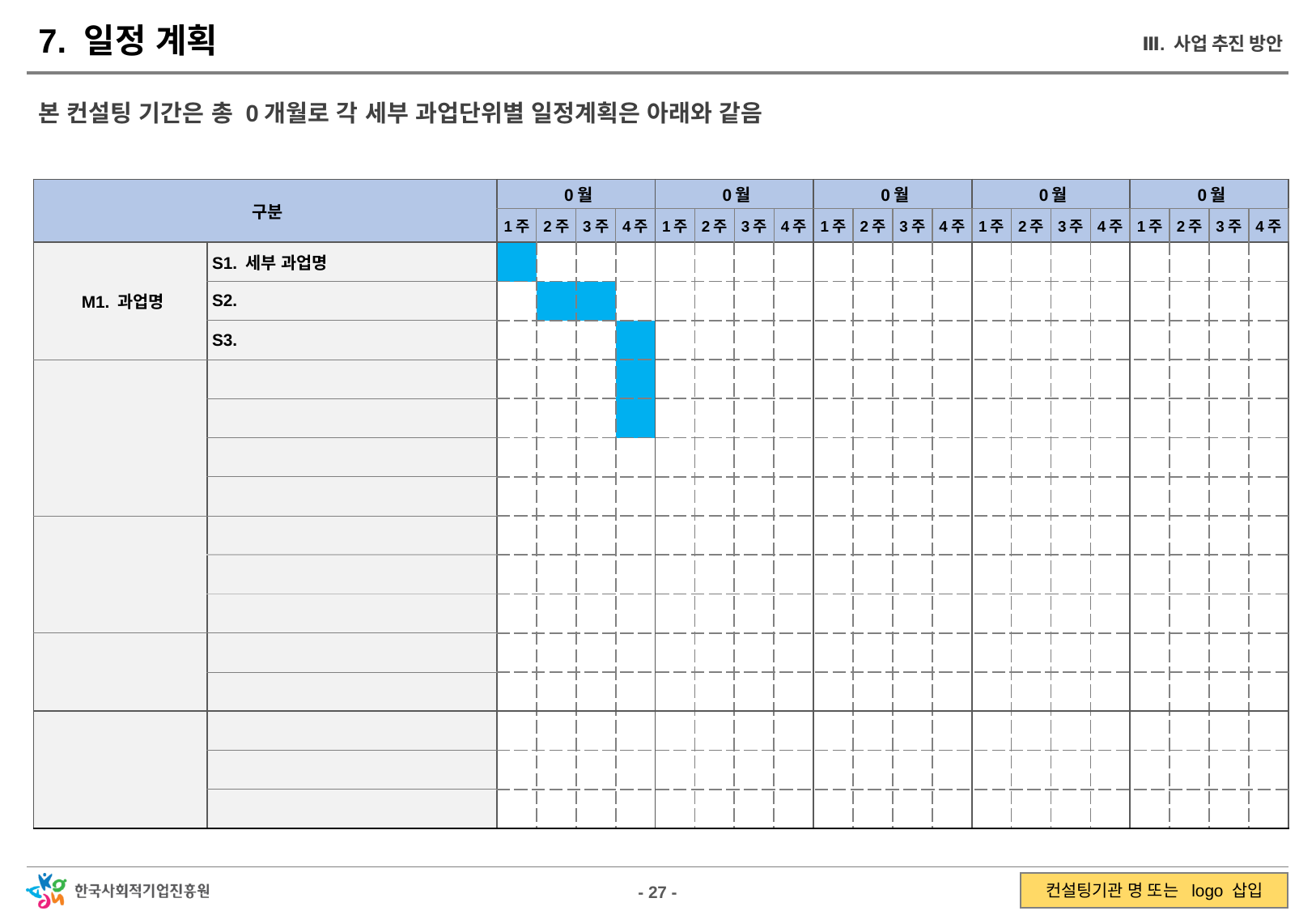

7. 일정 계획
Ⅲ. 사업 추진 방안
본 컨설팅 기간은 총 0개월로 각 세부 과업단위별 일정계획은 아래와 같음
| 구분 |  | 0월 |  |  |  | 0월 |  |  |  | 0월 |  |  |  | 0월 |  |  |  | 0월 |  |  |  |
| --- | --- | --- | --- | --- | --- | --- | --- | --- | --- | --- | --- | --- | --- | --- | --- | --- | --- | --- | --- | --- | --- |
|  |  | 1주 | 2주 | 3주 | 4주 | 1주 | 2주 | 3주 | 4주 | 1주 | 2주 | 3주 | 4주 | 1주 | 2주 | 3주 | 4주 | 1주 | 2주 | 3주 | 4주 |
| M1. 과업명 | S1. 세부 과업명 |  |  |  |  |  |  |  |  |  |  |  |  |  |  |  |  |  |  |  |  |
|  | S2. |  |  |  |  |  |  |  |  |  |  |  |  |  |  |  |  |  |  |  |  |
|  | S3. |  |  |  |  |  |  |  |  |  |  |  |  |  |  |  |  |  |  |  |  |
|  |  |  |  |  |  |  |  |  |  |  |  |  |  |  |  |  |  |  |  |  |  |
|  |  |  |  |  |  |  |  |  |  |  |  |  |  |  |  |  |  |  |  |  |  |
|  |  |  |  |  |  |  |  |  |  |  |  |  |  |  |  |  |  |  |  |  |  |
|  |  |  |  |  |  |  |  |  |  |  |  |  |  |  |  |  |  |  |  |  |  |
|  |  |  |  |  |  |  |  |  |  |  |  |  |  |  |  |  |  |  |  |  |  |
|  |  |  |  |  |  |  |  |  |  |  |  |  |  |  |  |  |  |  |  |  |  |
|  |  |  |  |  |  |  |  |  |  |  |  |  |  |  |  |  |  |  |  |  |  |
|  |  |  |  |  |  |  |  |  |  |  |  |  |  |  |  |  |  |  |  |  |  |
|  |  |  |  |  |  |  |  |  |  |  |  |  |  |  |  |  |  |  |  |  |  |
|  |  |  |  |  |  |  |  |  |  |  |  |  |  |  |  |  |  |  |  |  |  |
|  |  |  |  |  |  |  |  |  |  |  |  |  |  |  |  |  |  |  |  |  |  |
|  |  |  |  |  |  |  |  |  |  |  |  |  |  |  |  |  |  |  |  |  |  |